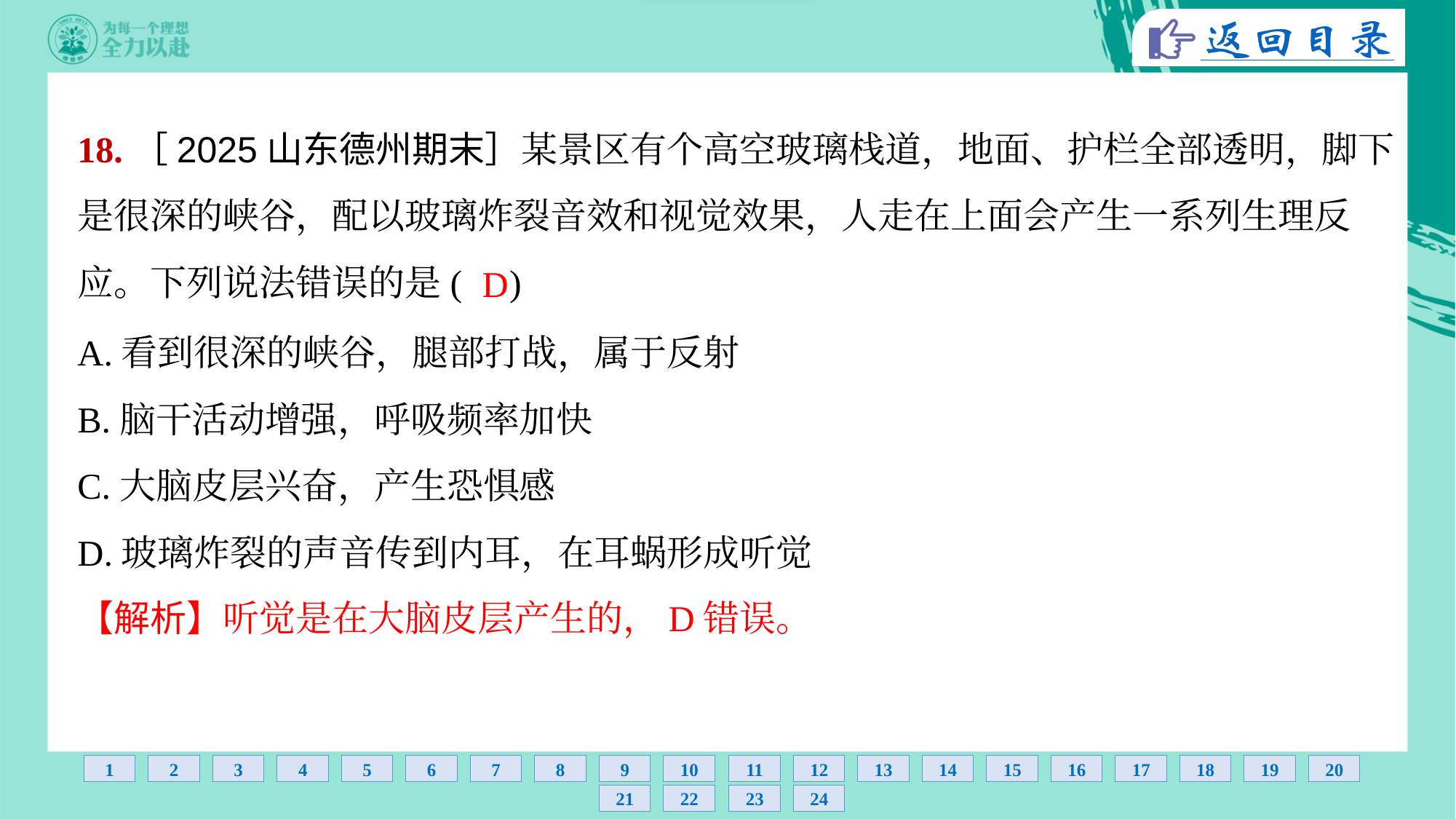

18.［2025山东德州期末］某景区有个高空玻璃栈道，地面、护栏全部透明，脚下
是很深的峡谷，配以玻璃炸裂音效和视觉效果，人走在上面会产生一系列生理反
应。下列说法错误的是(     )
D
A.看到很深的峡谷，腿部打战，属于反射
B.脑干活动增强，呼吸频率加快
C.大脑皮层兴奋，产生恐惧感
D.玻璃炸裂的声音传到内耳，在耳蜗形成听觉
【解析】听觉是在大脑皮层产生的，D错误。